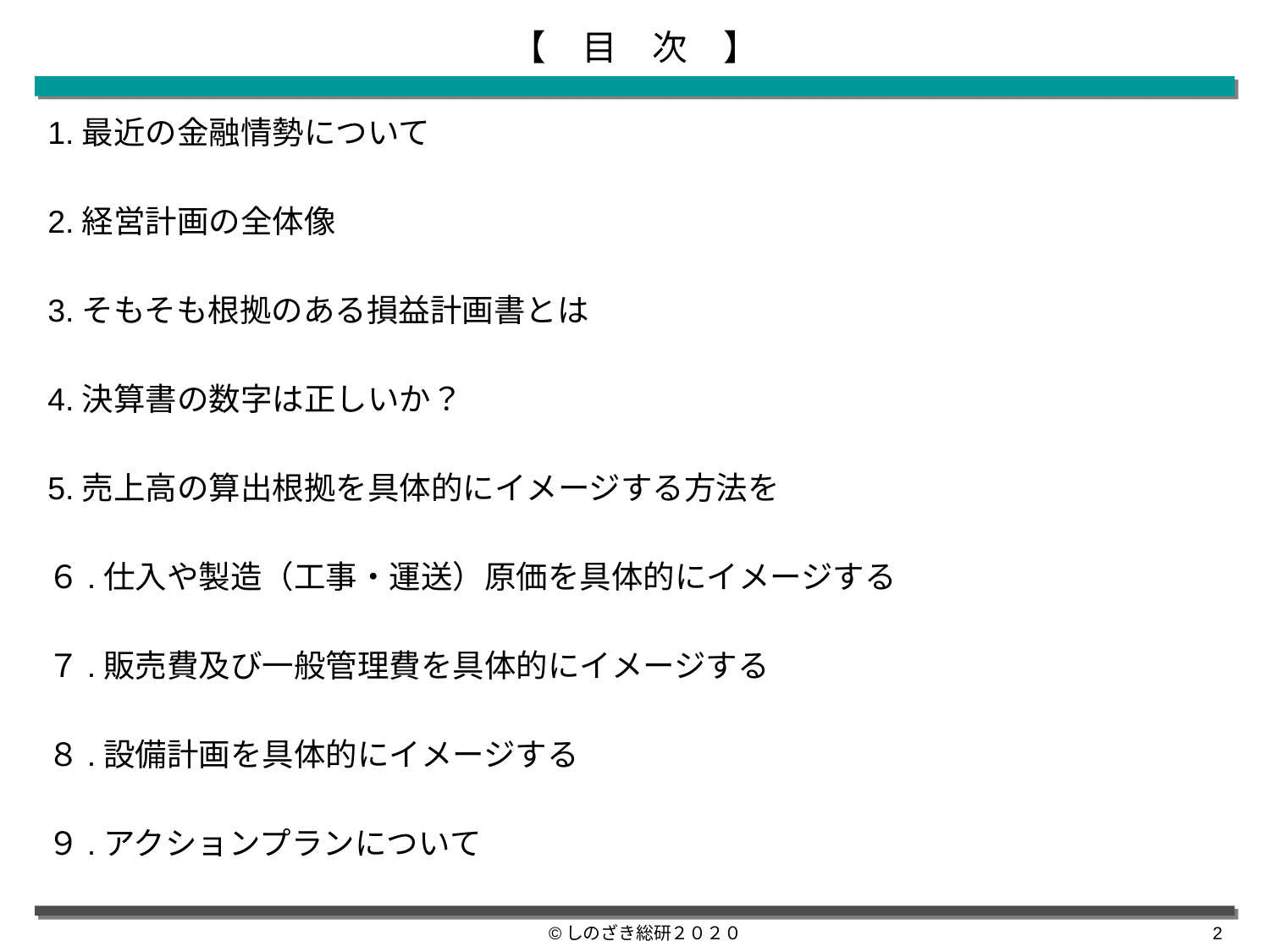

# 【　目　次　】
1.最近の金融情勢について

2.経営計画の全体像

3.そもそも根拠のある損益計画書とは

4.決算書の数字は正しいか？

5.売上高の算出根拠を具体的にイメージする方法を

６.仕入や製造（工事・運送）原価を具体的にイメージする

７.販売費及び一般管理費を具体的にイメージする

８.設備計画を具体的にイメージする

９.アクションプランについて
©しのざき総研２０２０
2